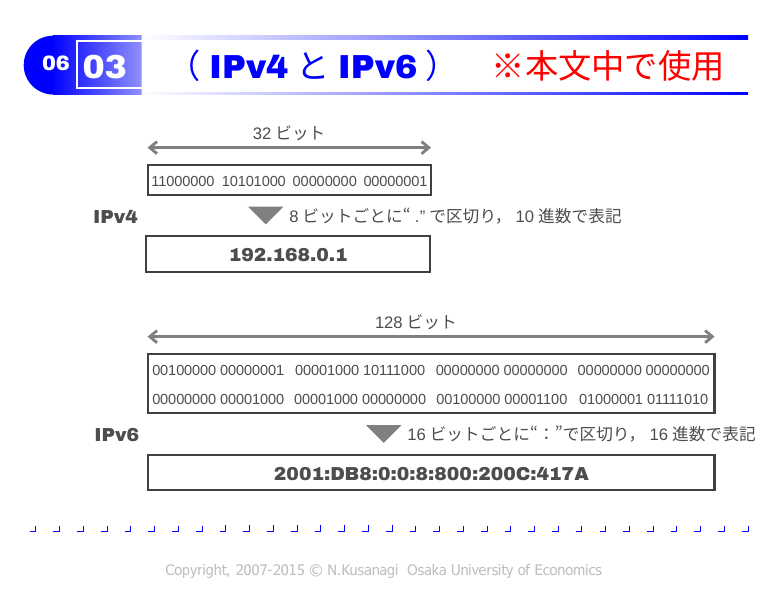

# 03   （IPv4とIPv6）　※本文中で使用
32ビット

11000000
10101000
00000000
00000001
IPv4
8ビットごとに“.”で区切り，10進数で表記

192.168.0.1
128ビット

00100000 00000001
00001000 10111000
00000000 00000000
00000000 00000000
00000000 00001000
00001000 00000000
00100000 00001100
01000001 01111010
16ビットごとに“：”で区切り，16進数で表記
IPv6

2001:DB8:0:0:8:800:200C:417A